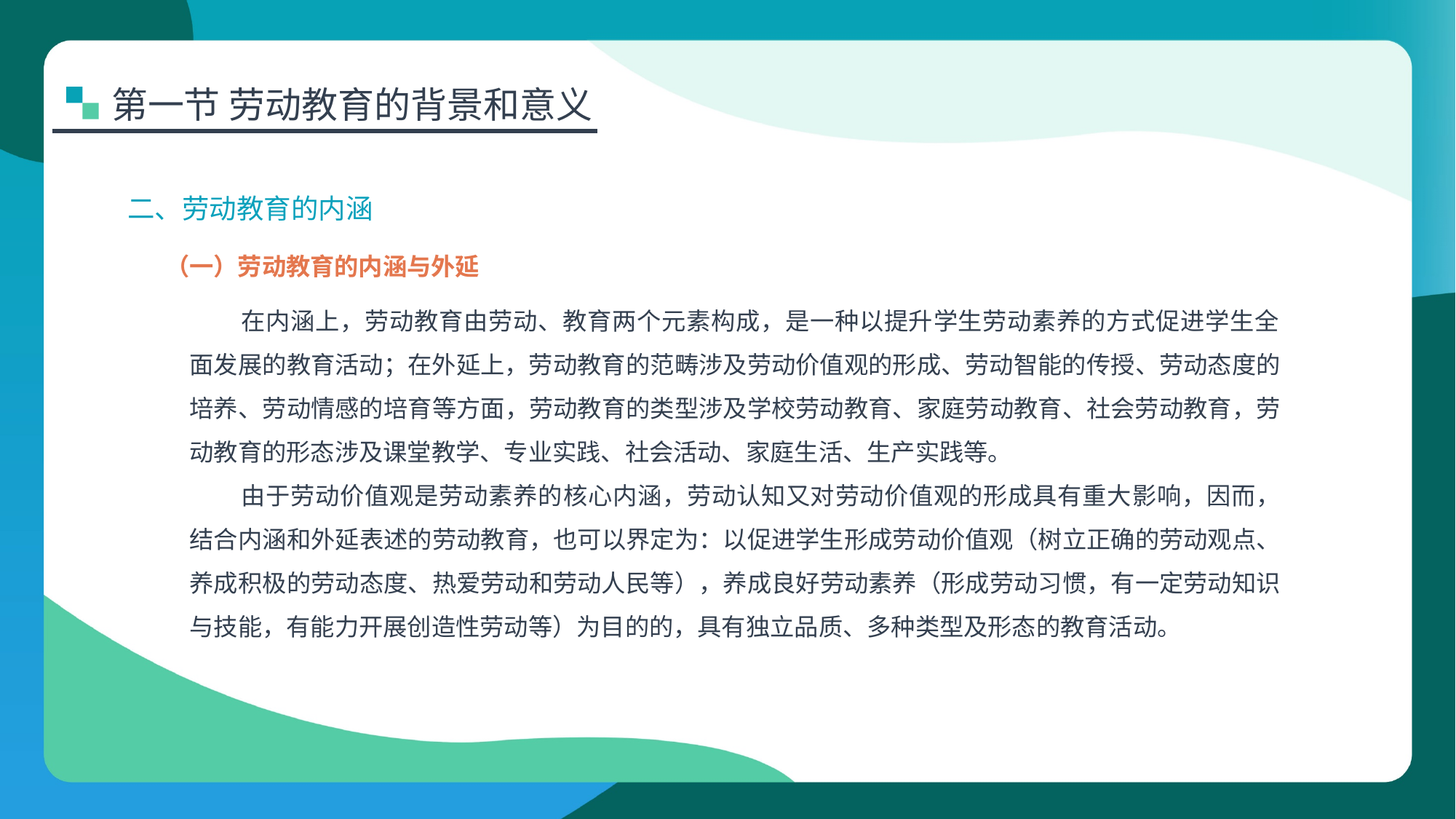

第一节 劳动教育的背景和意义

二、劳动教育的内涵
（一）劳动教育的内涵与外延
在内涵上，劳动教育由劳动、教育两个元素构成，是一种以提升学生劳动素养的方式促进学生全面发展的教育活动；在外延上，劳动教育的范畴涉及劳动价值观的形成、劳动智能的传授、劳动态度的培养、劳动情感的培育等方面，劳动教育的类型涉及学校劳动教育、家庭劳动教育、社会劳动教育，劳动教育的形态涉及课堂教学、专业实践、社会活动、家庭生活、生产实践等。
由于劳动价值观是劳动素养的核心内涵，劳动认知又对劳动价值观的形成具有重大影响，因而，结合内涵和外延表述的劳动教育，也可以界定为：以促进学生形成劳动价值观（树立正确的劳动观点、养成积极的劳动态度、热爱劳动和劳动人民等），养成良好劳动素养（形成劳动习惯，有一定劳动知识与技能，有能力开展创造性劳动等）为目的的，具有独立品质、多种类型及形态的教育活动。